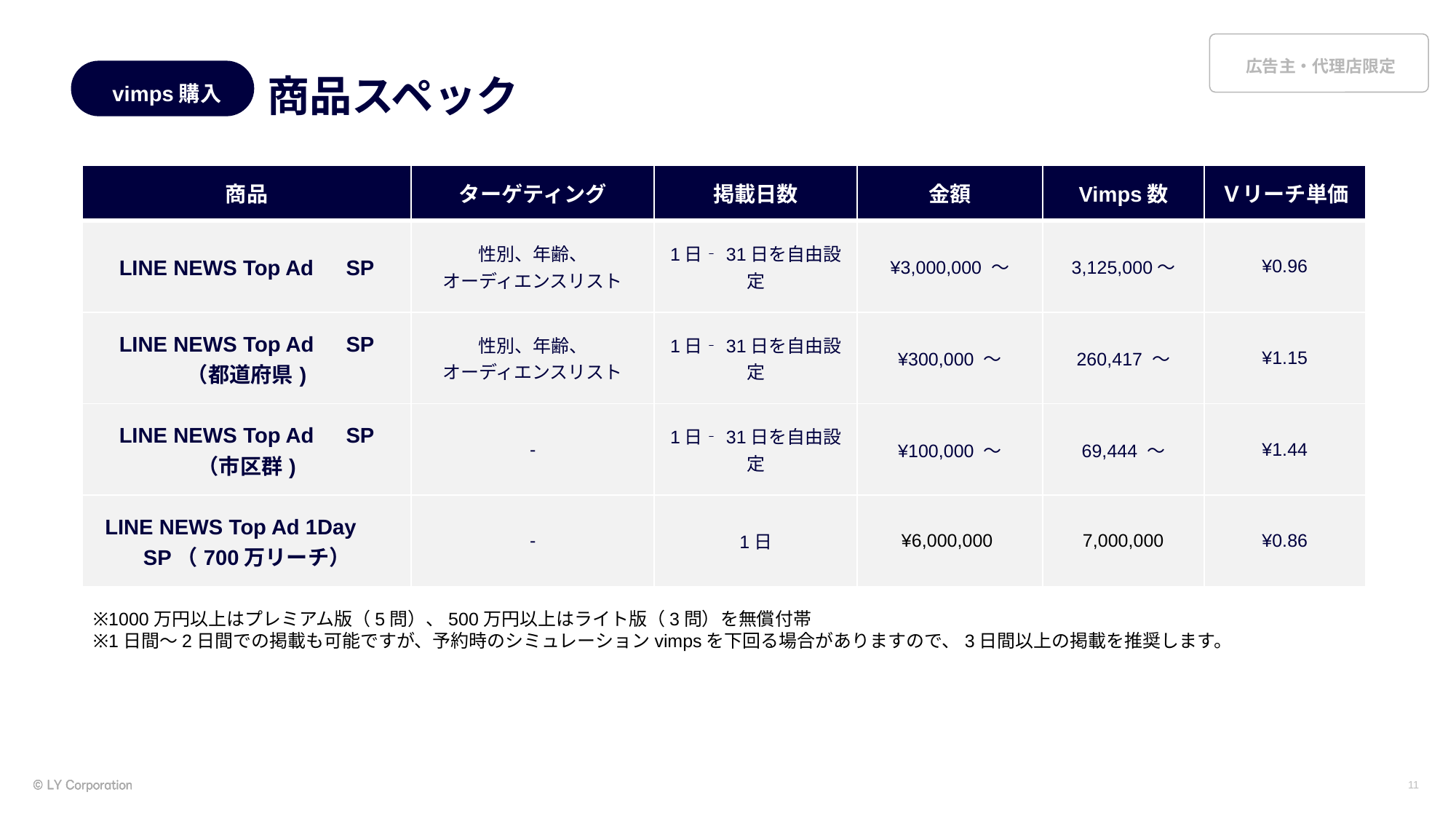

vimps購入
商品スペック
| 商品 | ターゲティング | 掲載日数 | 金額 | Vimps数 | Ｖリーチ単価 |
| --- | --- | --- | --- | --- | --- |
| LINE NEWS Top Ad　SP | 性別、年齢、 オーディエンスリスト | 1日‐31日を自由設定 | ¥3,000,000 ～ | 3,125,000～ | ¥0.96 |
| LINE NEWS Top Ad　SP （都道府県) | 性別、年齢、 オーディエンスリスト | 1日‐31日を自由設定 | ¥300,000 ～ | 260,417 ～ | ¥1.15 |
| LINE NEWS Top Ad　SP （市区群) | ‐ | 1日‐31日を自由設定 | ¥100,000 ～ | 69,444 ～ | ¥1.44 |
| LINE NEWS Top Ad 1Day　SP（700万リーチ） | ‐ | 1日 | ¥6,000,000 | 7,000,000 | ¥0.86 |
※1000万円以上はプレミアム版（5問）、500万円以上はライト版（3問）を無償付帯
※1日間～2日間での掲載も可能ですが、予約時のシミュレーションvimpsを下回る場合がありますので、3日間以上の掲載を推奨します。